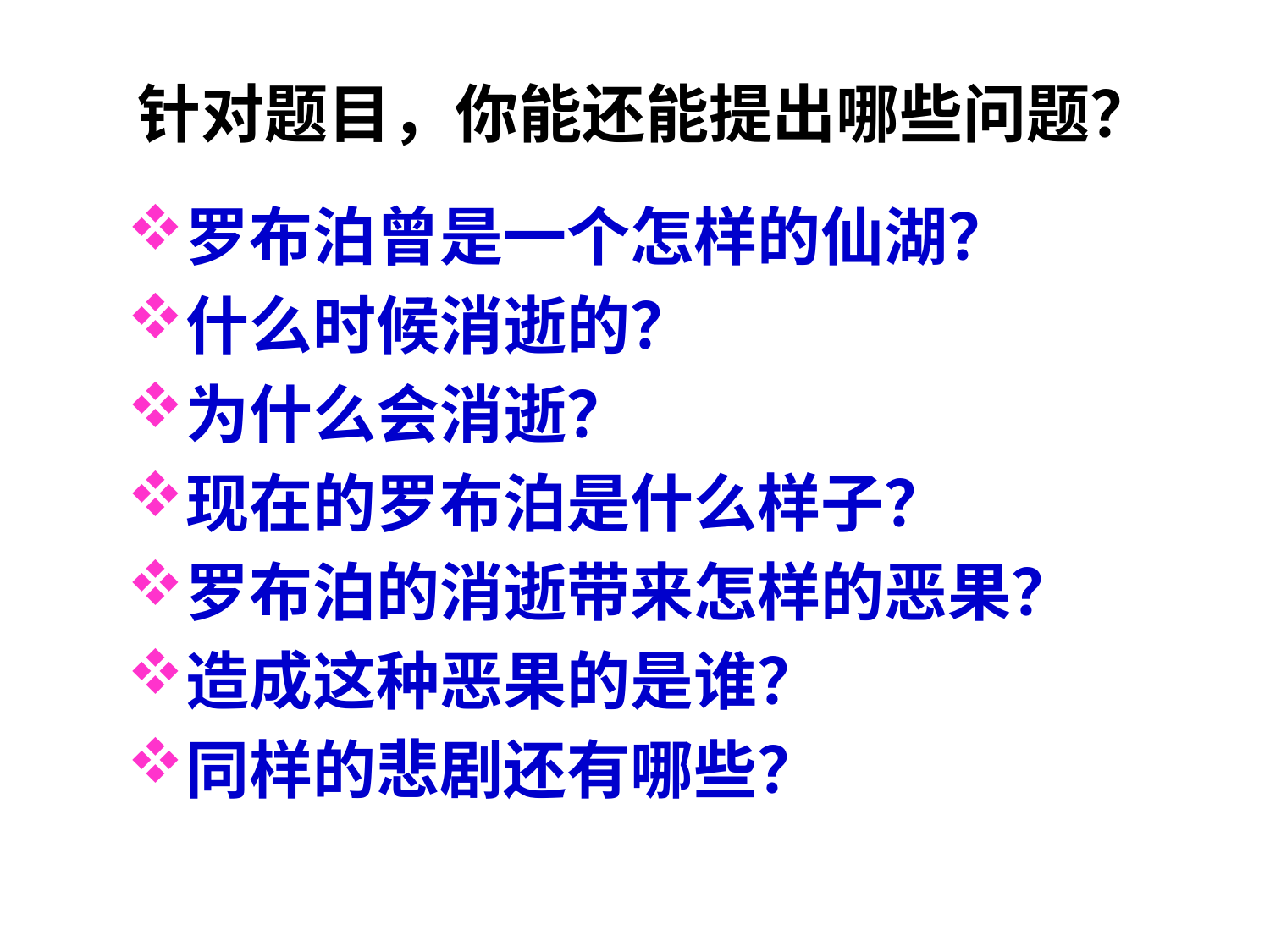

针对题目，你能还能提出哪些问题？
罗布泊曾是一个怎样的仙湖？
什么时候消逝的？
为什么会消逝？
现在的罗布泊是什么样子？
罗布泊的消逝带来怎样的恶果？
造成这种恶果的是谁？
同样的悲剧还有哪些？